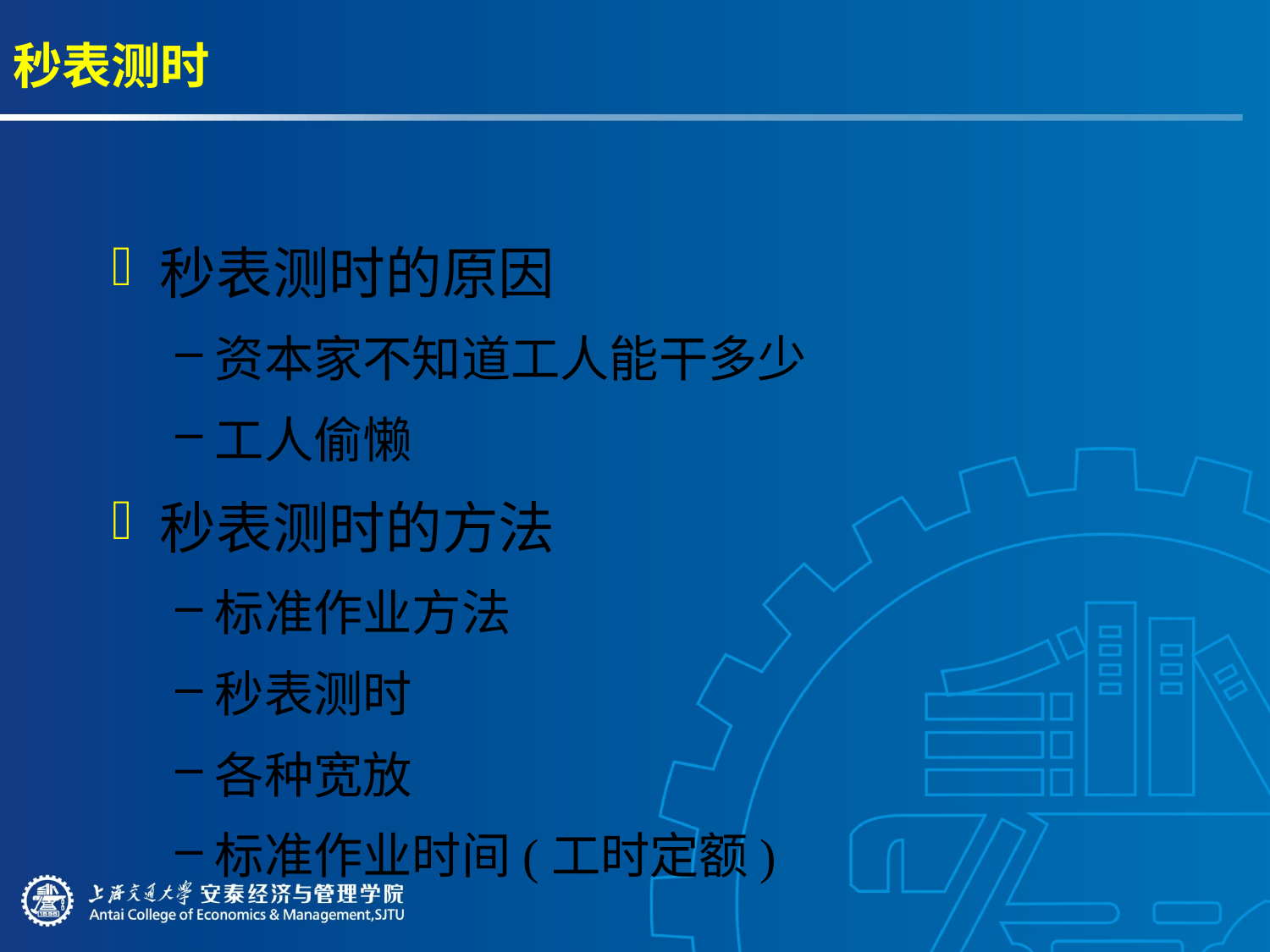

# 秒表测时
秒表测时的原因
资本家不知道工人能干多少
工人偷懒
秒表测时的方法
标准作业方法
秒表测时
各种宽放
标准作业时间(工时定额)